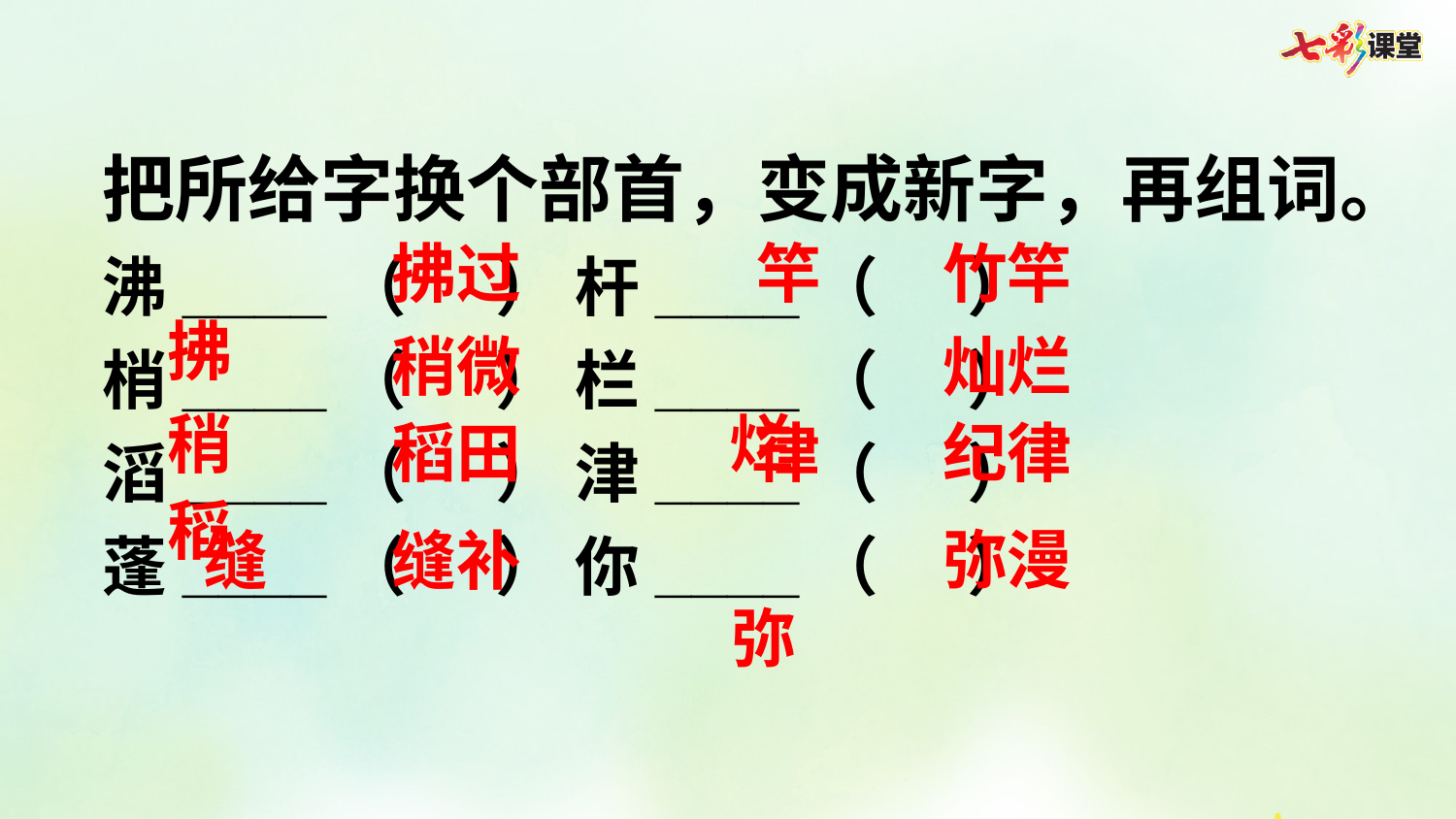

把所给字换个部首，变成新字，再组词。
沸____（      ） 杆____（      ）
梢____（      ） 栏____（      ）
滔____（      ） 津____（      ）
蓬____（      ） 你____（      ）
 拂
拂过
竿
竹竿
 稍
稍微
 烂
灿烂
 稻
稻田
律
纪律
弥漫
缝
缝补
 弥